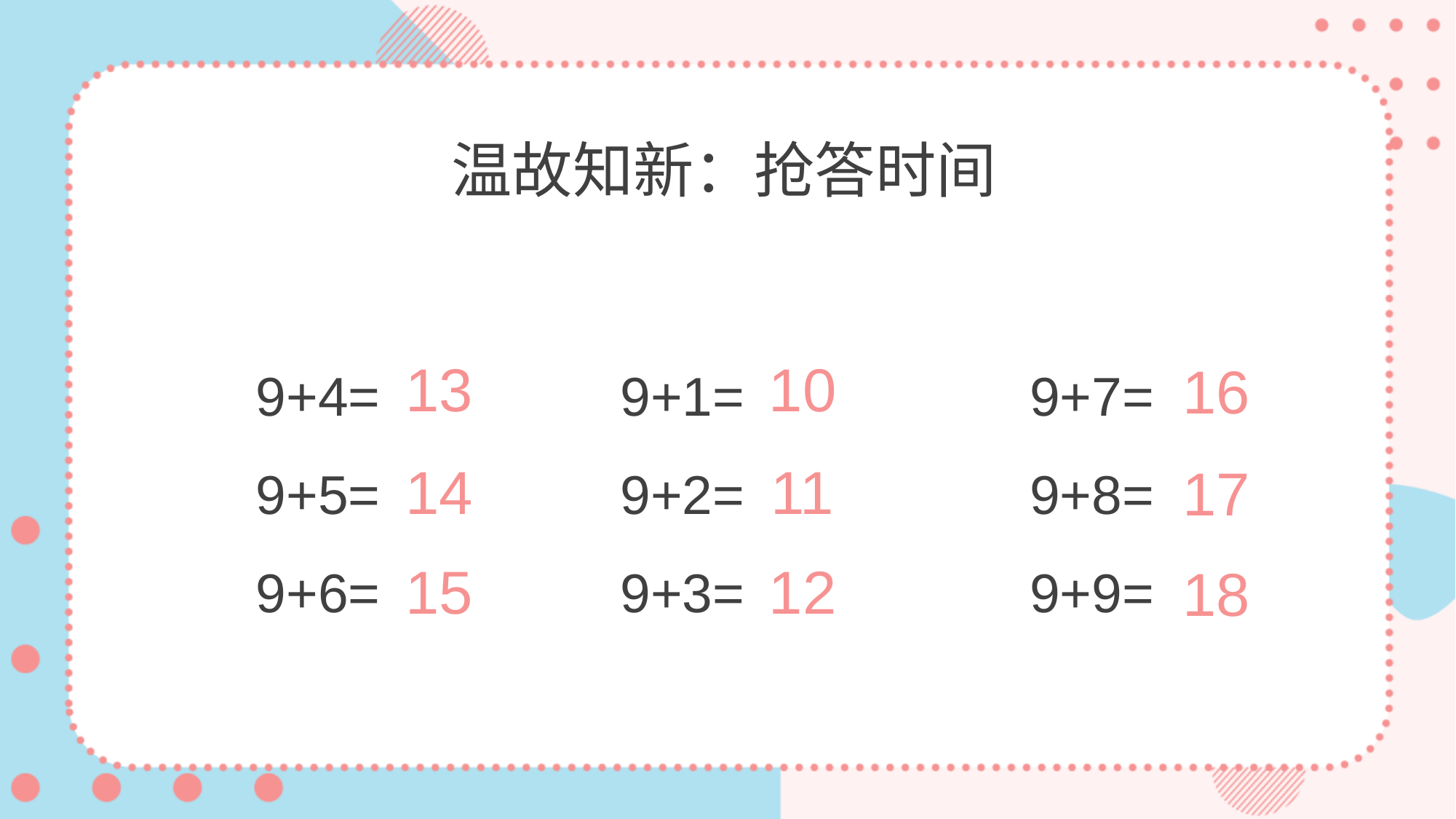

温故知新：抢答时间
9+4=
9+5=
9+6=
9+1=
9+2=
9+3=
9+7=
9+8=
9+9=
13
10
16
14
11
17
15
12
18